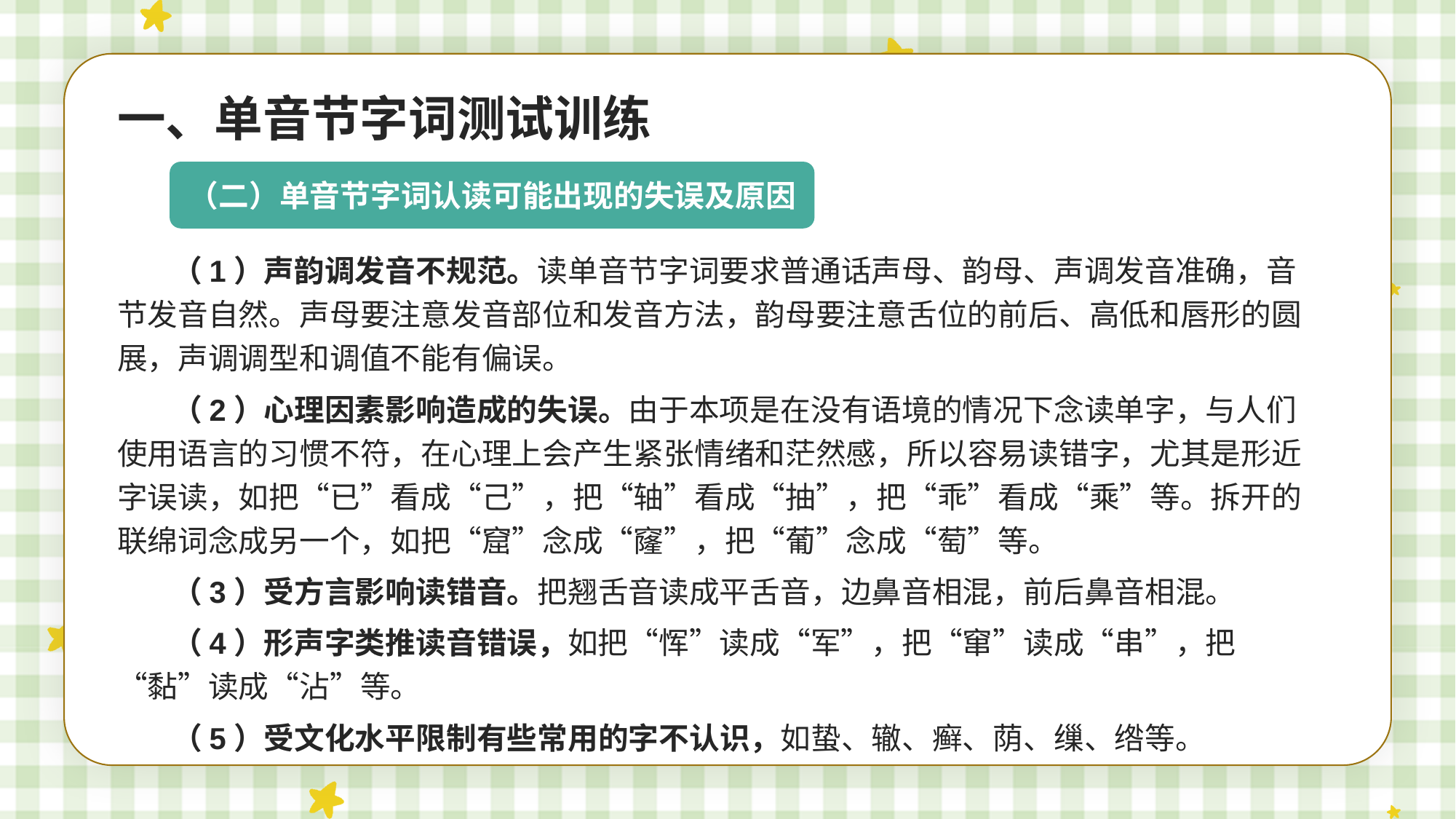

一、单音节字词测试训练
（二）单音节字词认读可能出现的失误及原因
（1）声韵调发音不规范。读单音节字词要求普通话声母、韵母、声调发音准确，音节发音自然。声母要注意发音部位和发音方法，韵母要注意舌位的前后、高低和唇形的圆展，声调调型和调值不能有偏误。
（2）心理因素影响造成的失误。由于本项是在没有语境的情况下念读单字，与人们使用语言的习惯不符，在心理上会产生紧张情绪和茫然感，所以容易读错字，尤其是形近字误读，如把“已”看成“己”，把“轴”看成“抽”，把“乖”看成“乘”等。拆开的联绵词念成另一个，如把“窟”念成“窿”，把“葡”念成“萄”等。
（3）受方言影响读错音。把翘舌音读成平舌音，边鼻音相混，前后鼻音相混。
（4）形声字类推读音错误，如把“恽”读成“军”，把“窜”读成“串”，把“黏”读成“沾”等。
（5）受文化水平限制有些常用的字不认识，如蛰、辙、癣、荫、缫、绺等。